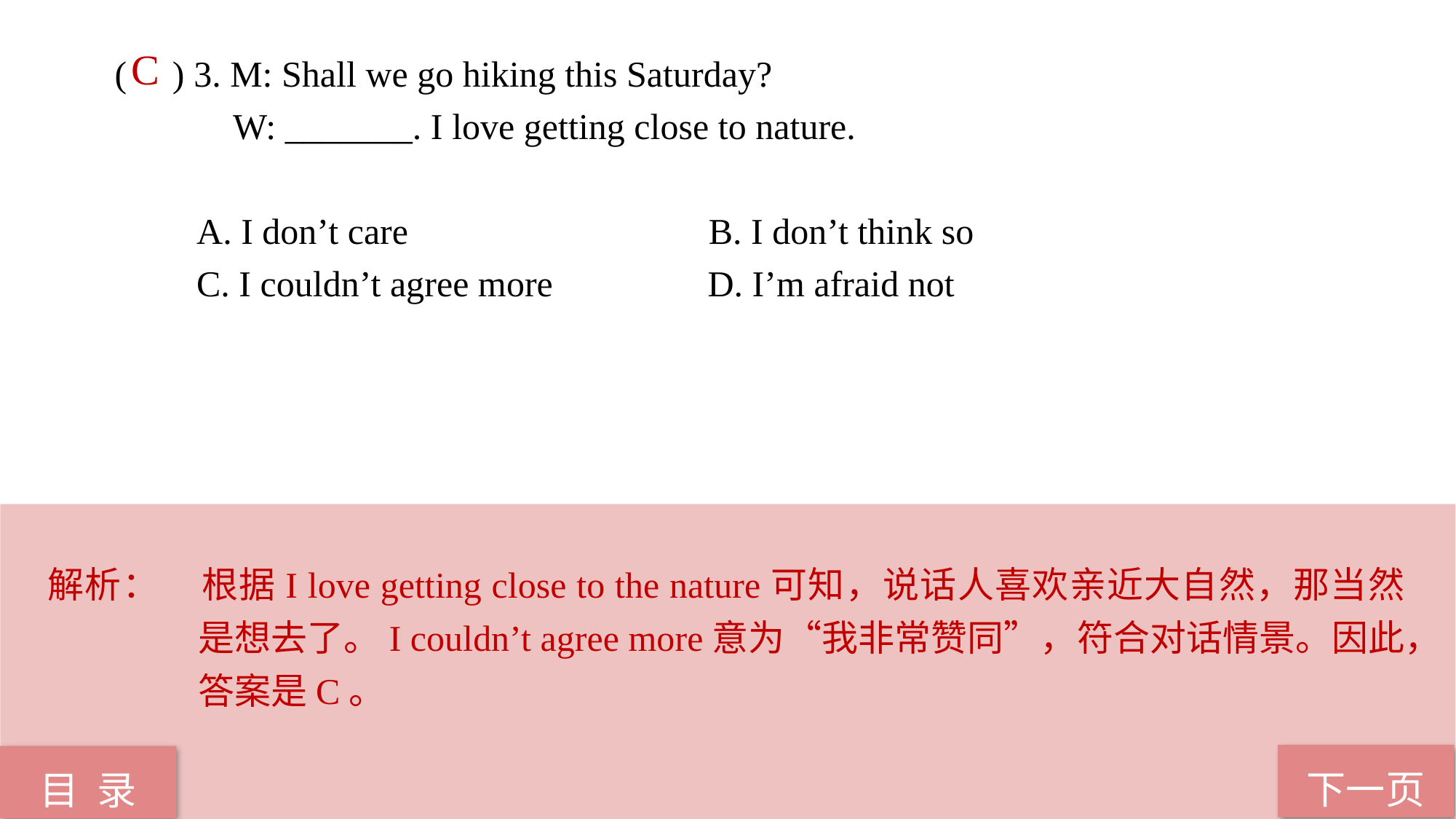

C
(     ) 3. M: Shall we go hiking this Saturday?
             W: _______. I love getting close to nature.

         A. I don’t care                                 B. I don’t think so
         C. I couldn’t agree more                 D. I’m afraid not
解析：	根据I love getting close to the nature可知，说话人喜欢亲近大自然，那当然是想去了。I couldn’t agree more意为“我非常赞同”，符合对话情景。因此，答案是C。